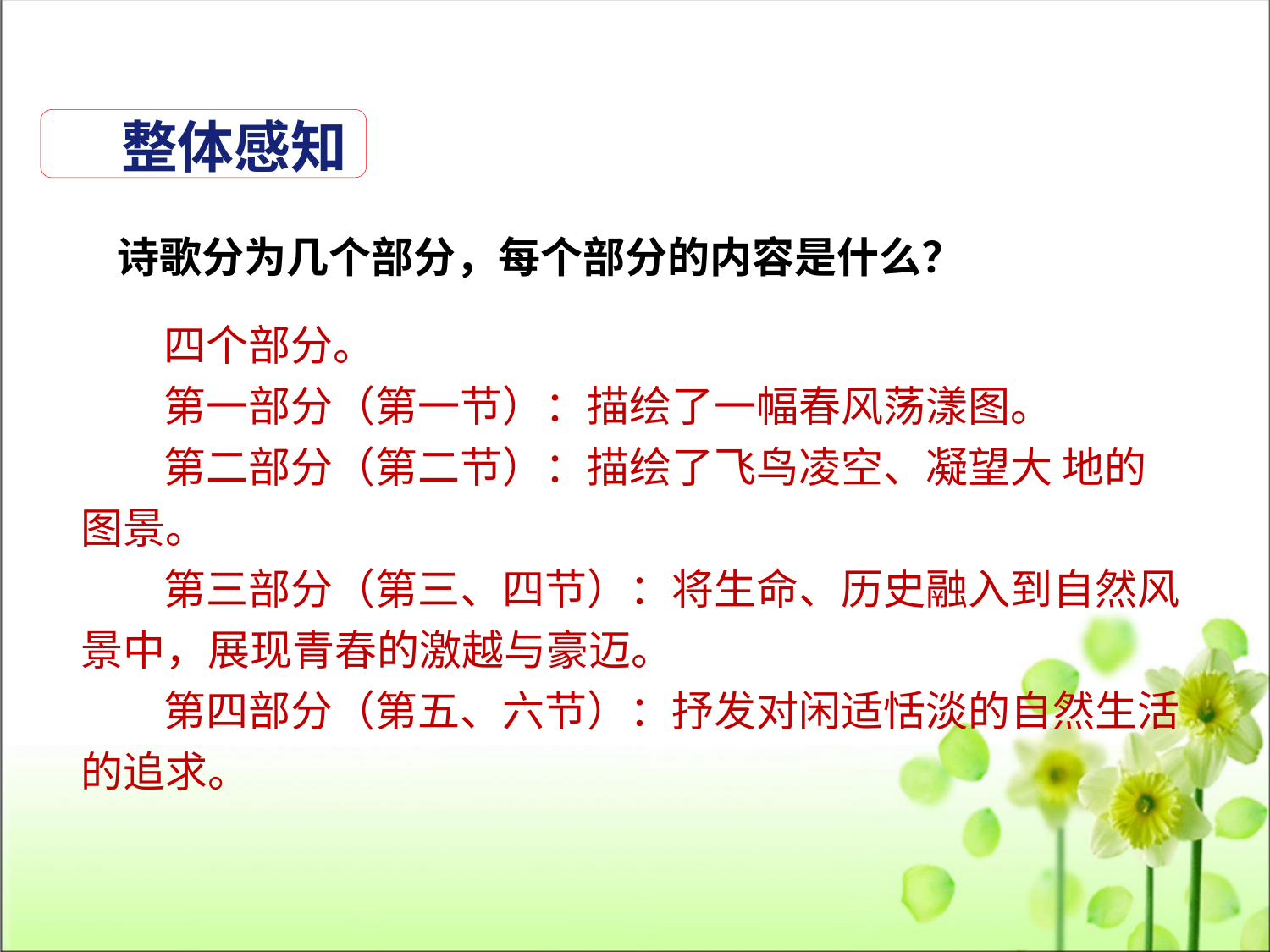

整体感知

诗歌分为几个部分，每个部分的内容是什么？

四个部分。
第一部分（第一节）：描绘了一幅春风荡漾图。
第二部分（第二节）：描绘了飞鸟凌空、凝望大 地的图景。
第三部分（第三、四节）：将生命、历史融入到自然风景中，展现青春的激越与豪迈。
第四部分（第五、六节）：抒发对闲适恬淡的自然生活的追求。